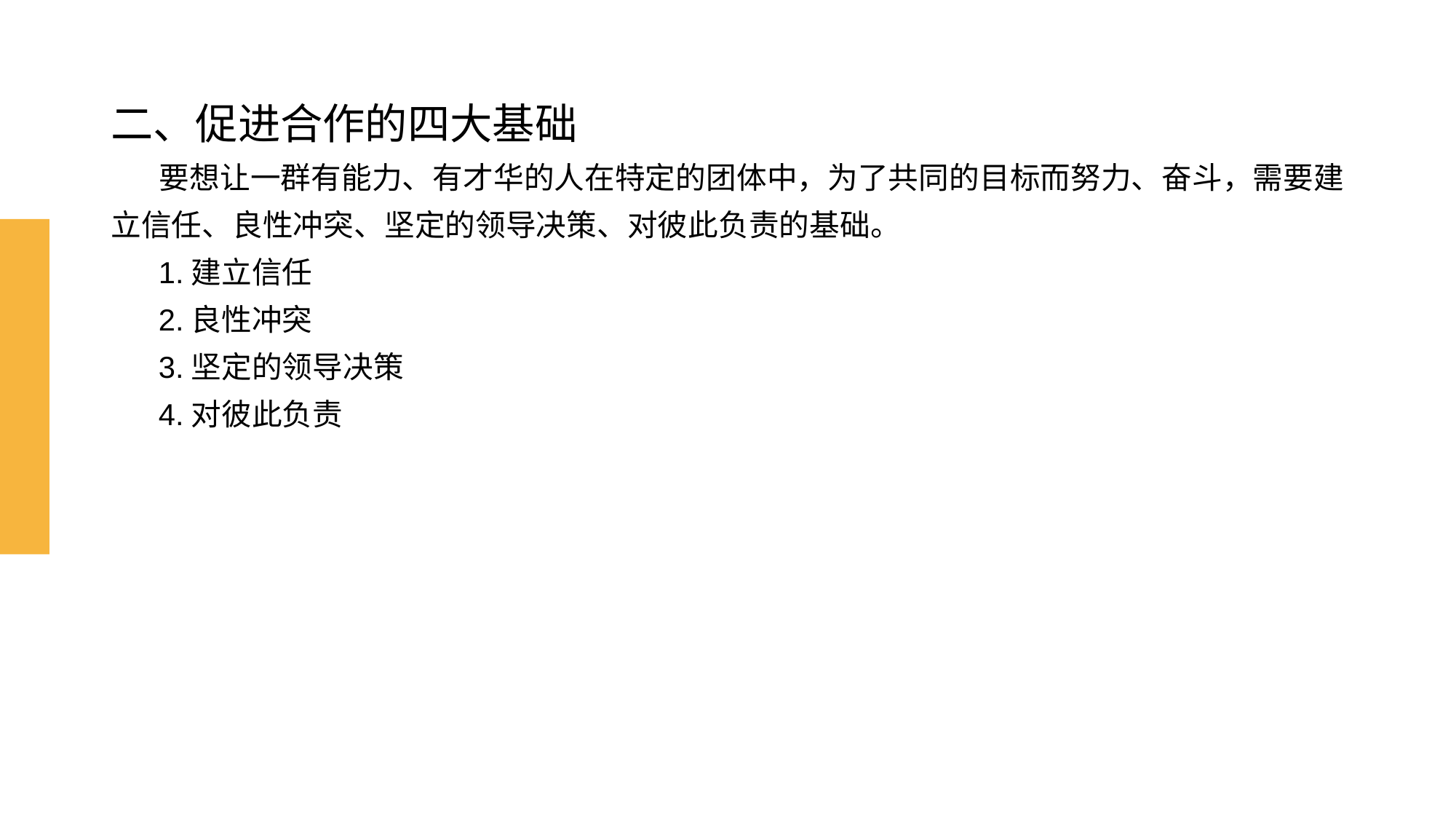

# 二、促进合作的四大基础 要想让一群有能力、有才华的人在特定的团体中，为了共同的目标而努力、奋斗，需要建立信任、良性冲突、坚定的领导决策、对彼此负责的基础。 1.建立信任 2.良性冲突 3.坚定的领导决策 4.对彼此负责